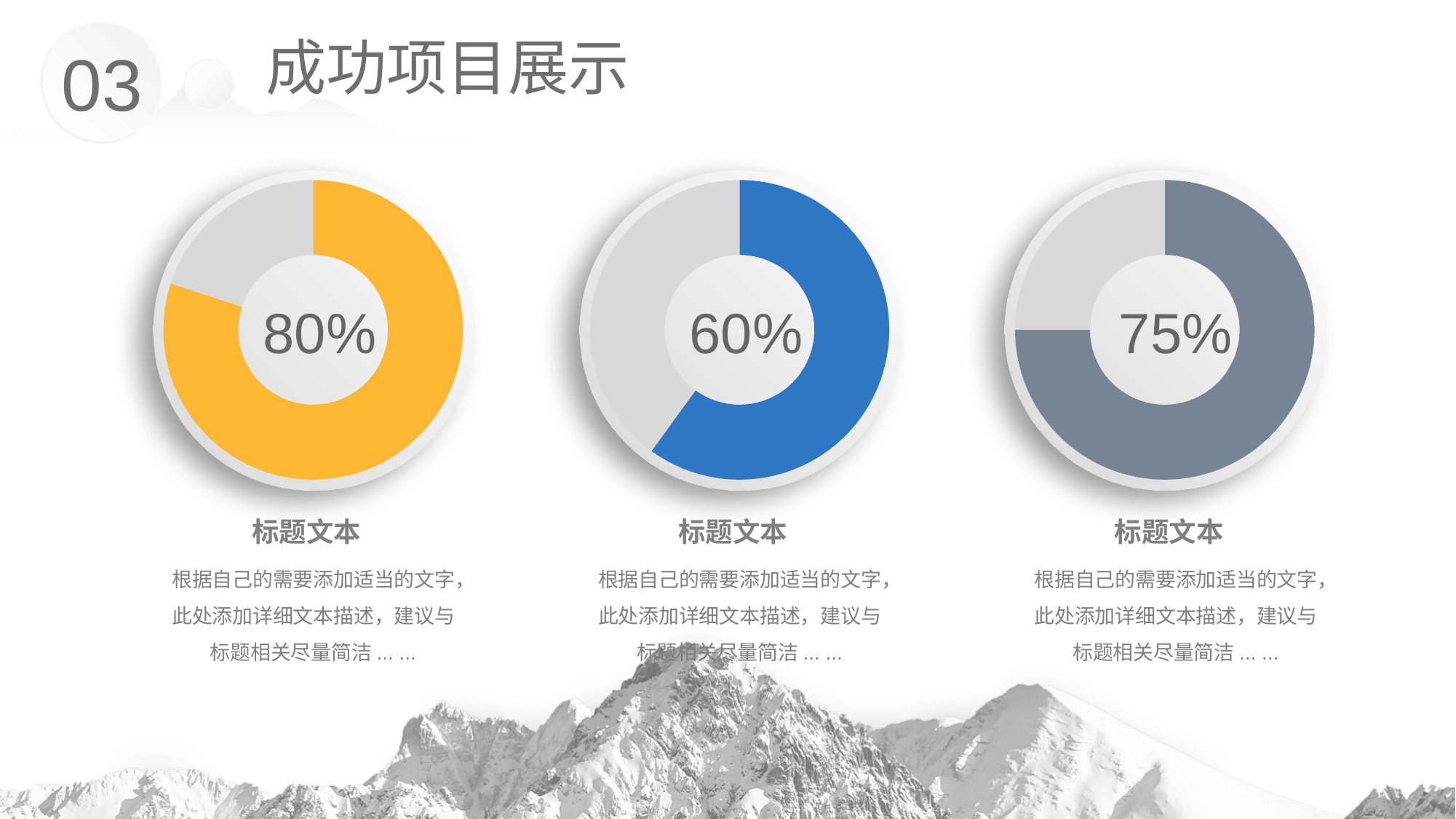

成功项目展示
03

### Chart

| Category | 销售额 |
|---|---|
| 2015 | 80.0 |
| 2016 | 20.0 |
80%

### Chart

| Category | 销售额 |
|---|---|
| 2015 | 60.0 |
| 2016 | 40.0 |
60%

### Chart

| Category | 销售额 |
|---|---|
| 2015 | 75.0 |
| 2016 | 25.0 |
75%
标题文本
根据自己的需要添加适当的文字，此处添加详细文本描述，建议与标题相关尽量简洁... ...
标题文本
根据自己的需要添加适当的文字，此处添加详细文本描述，建议与标题相关尽量简洁... ...
标题文本
根据自己的需要添加适当的文字，此处添加详细文本描述，建议与标题相关尽量简洁... ...